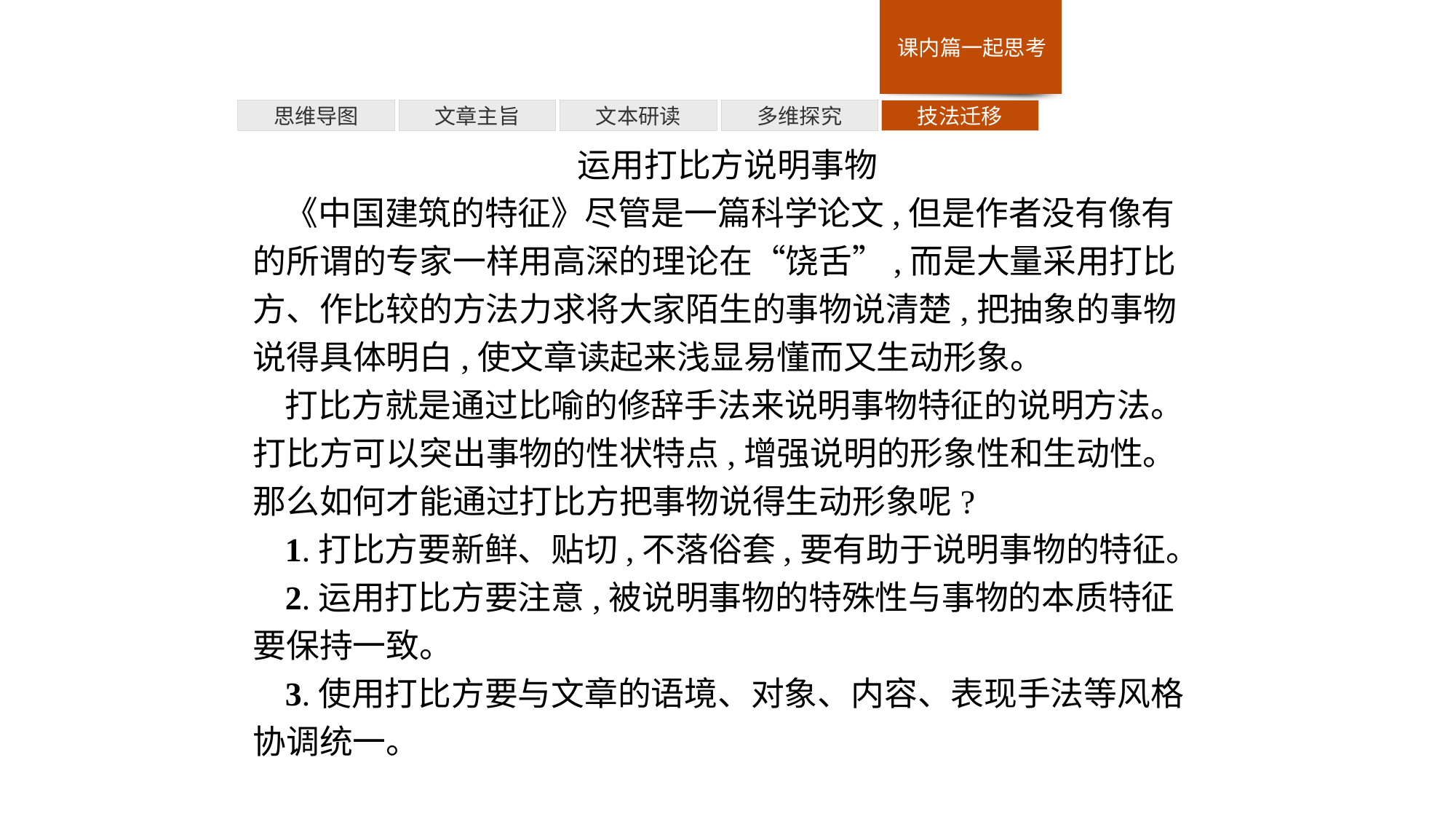

多维探究
思维导图
文章主旨
文本研读
技法迁移
运用打比方说明事物
《中国建筑的特征》尽管是一篇科学论文,但是作者没有像有的所谓的专家一样用高深的理论在“饶舌”,而是大量采用打比方、作比较的方法力求将大家陌生的事物说清楚,把抽象的事物说得具体明白,使文章读起来浅显易懂而又生动形象。
打比方就是通过比喻的修辞手法来说明事物特征的说明方法。打比方可以突出事物的性状特点,增强说明的形象性和生动性。那么如何才能通过打比方把事物说得生动形象呢?
1.打比方要新鲜、贴切,不落俗套,要有助于说明事物的特征。
2.运用打比方要注意,被说明事物的特殊性与事物的本质特征要保持一致。
3.使用打比方要与文章的语境、对象、内容、表现手法等风格协调统一。